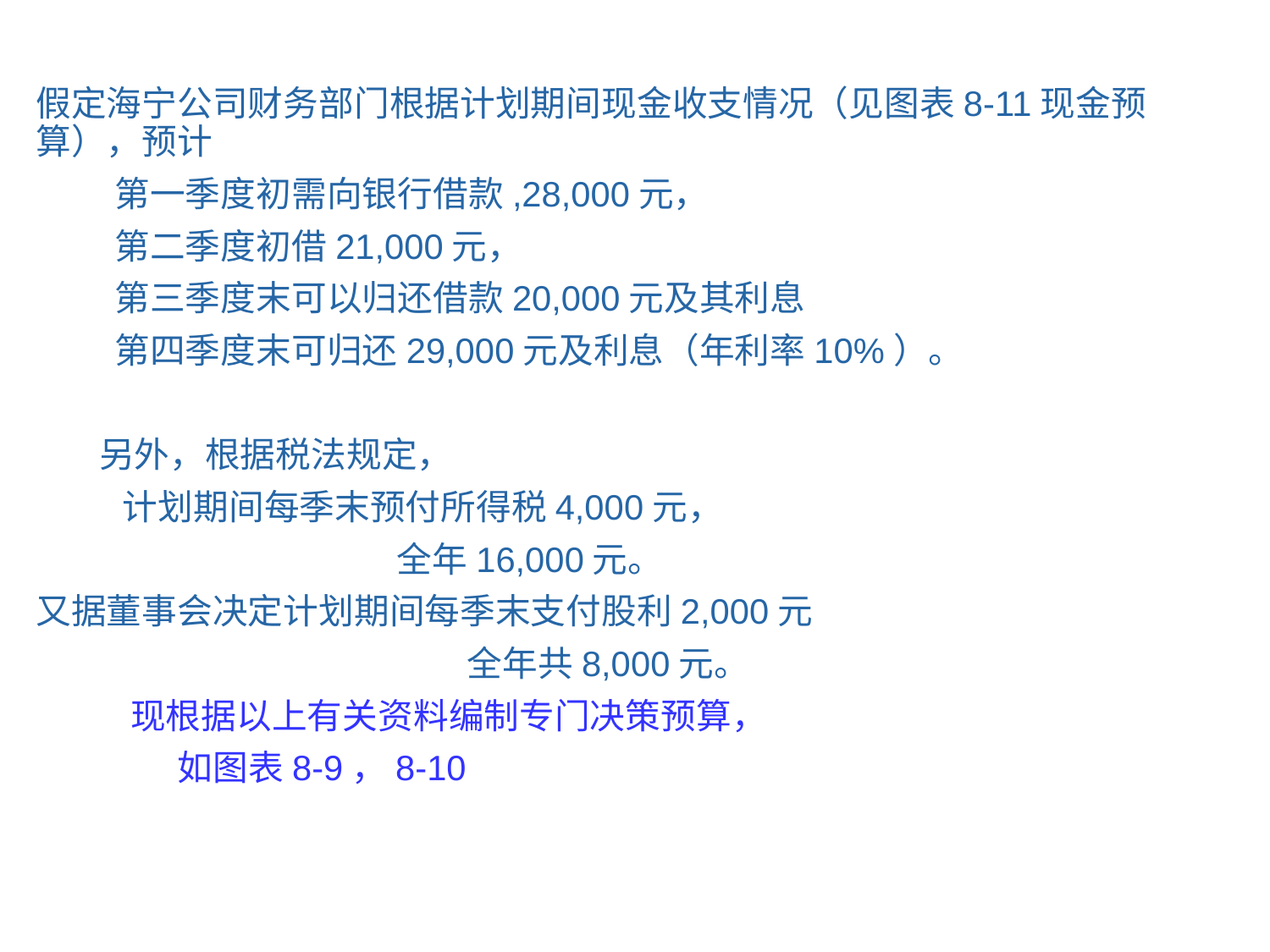

假定海宁公司财务部门根据计划期间现金收支情况（见图表8-11现金预算），预计
         第一季度初需向银行借款,28,000元，
         第二季度初借21,000元，
         第三季度末可以归还借款20,000元及其利息
         第四季度末可归还29,000元及利息（年利率10%）。

       另外，根据税法规定，
          计划期间每季末预付所得税4,000元，
                                             全年16,000元。
又据董事会决定计划期间每季末支付股利2,000元
                                                      全年共8,000元。
           现根据以上有关资料编制专门决策预算，
                 如图表8-9，8-10